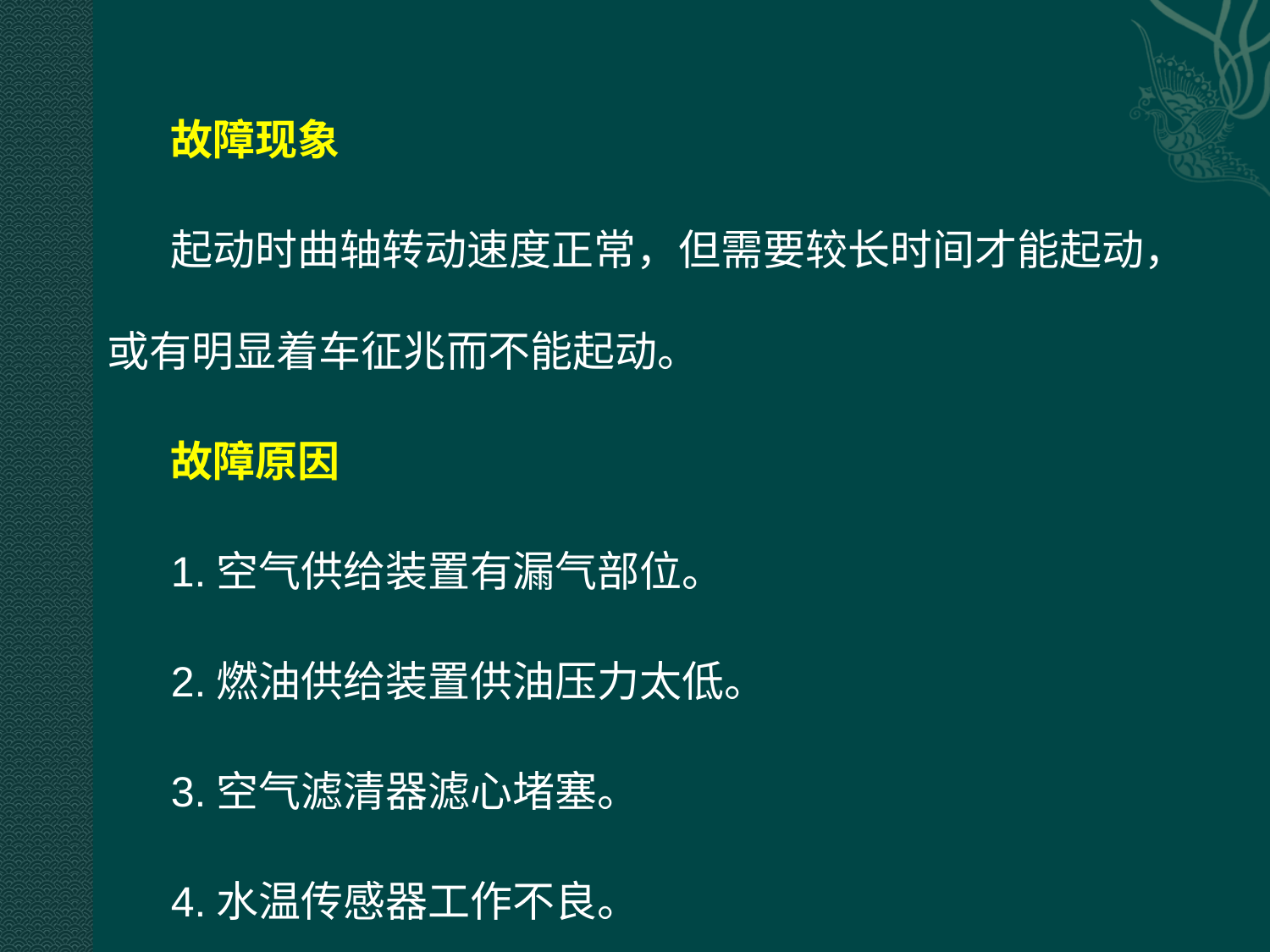

故障现象
起动时曲轴转动速度正常，但需要较长时间才能起动，或有明显着车征兆而不能起动。
故障原因
1.空气供给装置有漏气部位。
2.燃油供给装置供油压力太低。
3.空气滤清器滤心堵塞。
4.水温传感器工作不良。